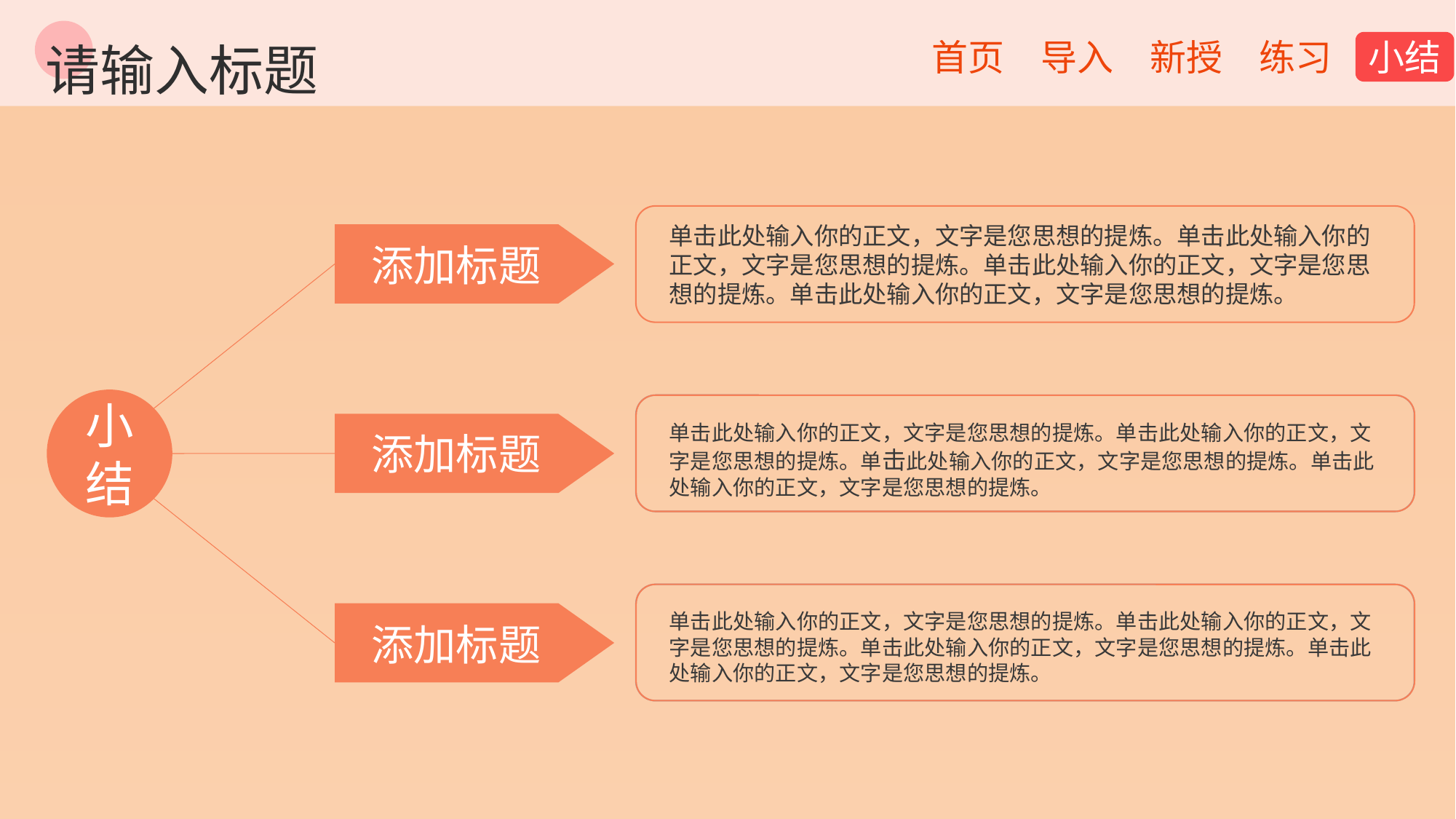

请输入标题

单击此处输入你的正文，文字是您思想的提炼。单击此处输入你的正文，文字是您思想的提炼。单击此处输入你的正文，文字是您思想的提炼。单击此处输入你的正文，文字是您思想的提炼。
添加标题

小结

单击此处输入你的正文，文字是您思想的提炼。单击此处输入你的正文，文字是您思想的提炼。单击此处输入你的正文，文字是您思想的提炼。单击此处输入你的正文，文字是您思想的提炼。
添加标题

单击此处输入你的正文，文字是您思想的提炼。单击此处输入你的正文，文字是您思想的提炼。单击此处输入你的正文，文字是您思想的提炼。单击此处输入你的正文，文字是您思想的提炼。
添加标题